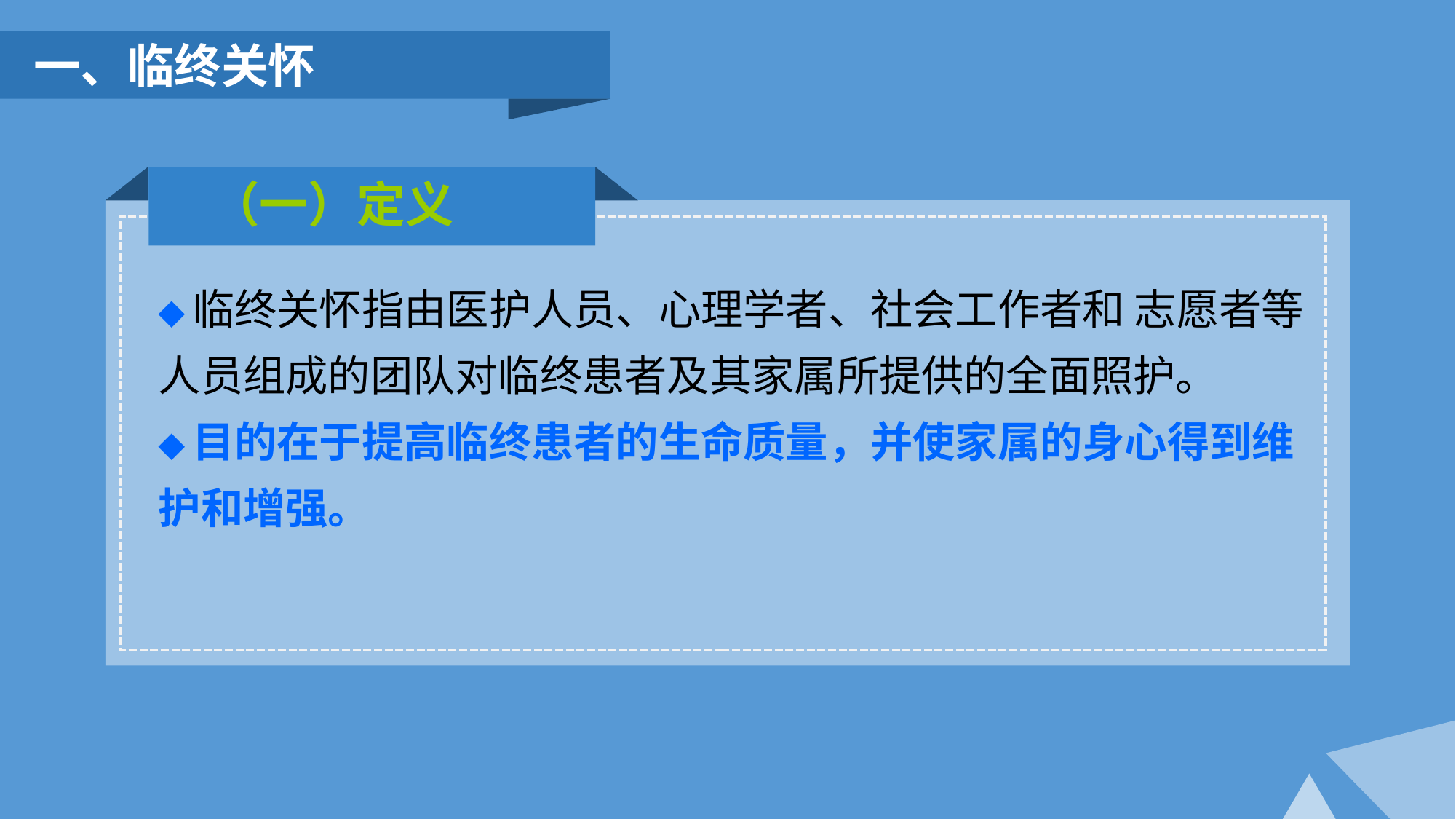

一、临终关怀

（一）定义

◆临终关怀指由医护人员、心理学者、社会工作者和 志愿者等人员组成的团队对临终患者及其家属所提供的全面照护。
◆目的在于提高临终患者的生命质量，并使家属的身心得到维护和增强。